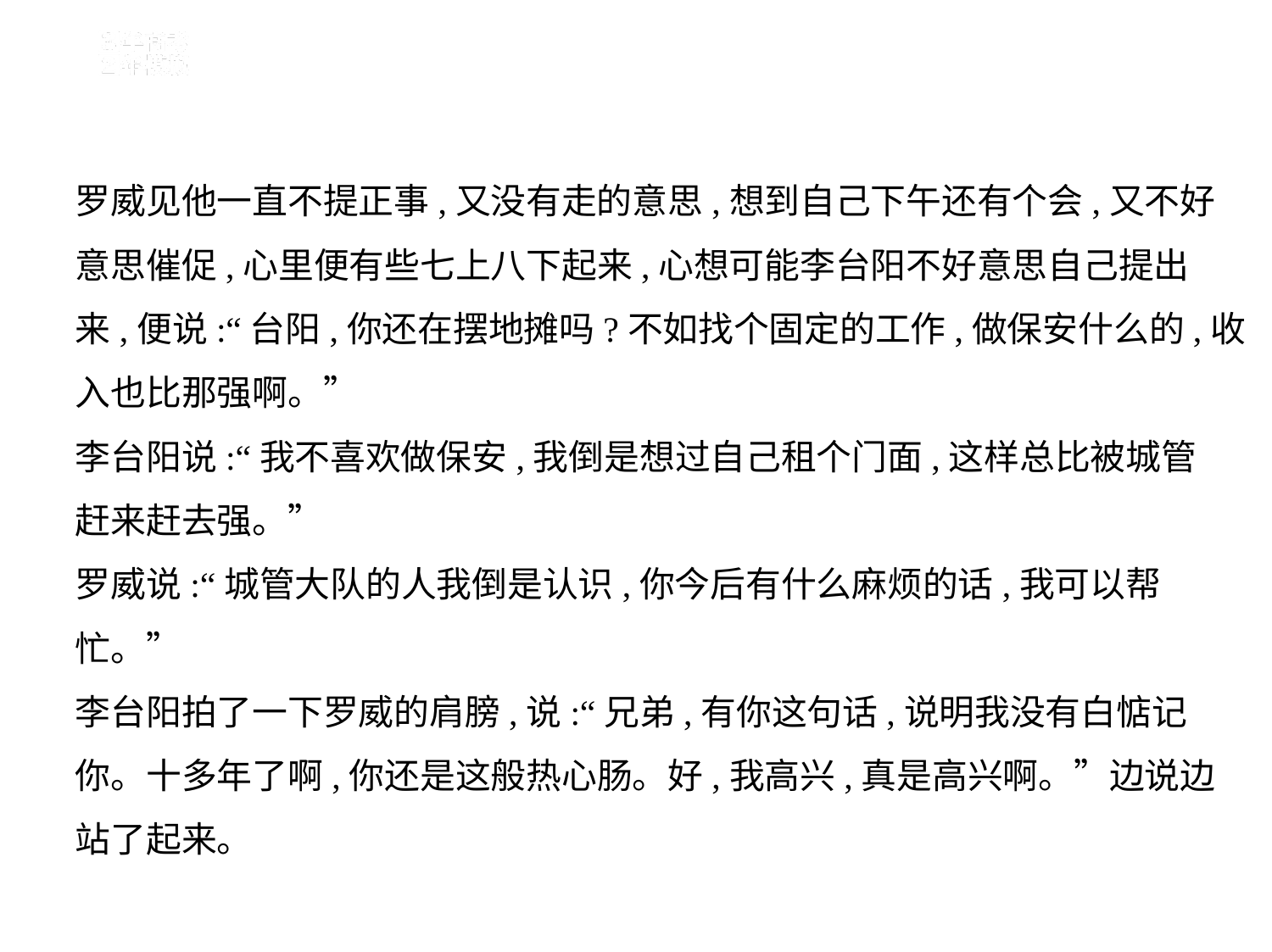

罗威见他一直不提正事,又没有走的意思,想到自己下午还有个会,又不好
意思催促,心里便有些七上八下起来,心想可能李台阳不好意思自己提出
来,便说:“台阳,你还在摆地摊吗?不如找个固定的工作,做保安什么的,收
入也比那强啊。”
李台阳说:“我不喜欢做保安,我倒是想过自己租个门面,这样总比被城管
赶来赶去强。”
罗威说:“城管大队的人我倒是认识,你今后有什么麻烦的话,我可以帮
忙。”
李台阳拍了一下罗威的肩膀,说:“兄弟,有你这句话,说明我没有白惦记
你。十多年了啊,你还是这般热心肠。好,我高兴,真是高兴啊。”边说边
站了起来。